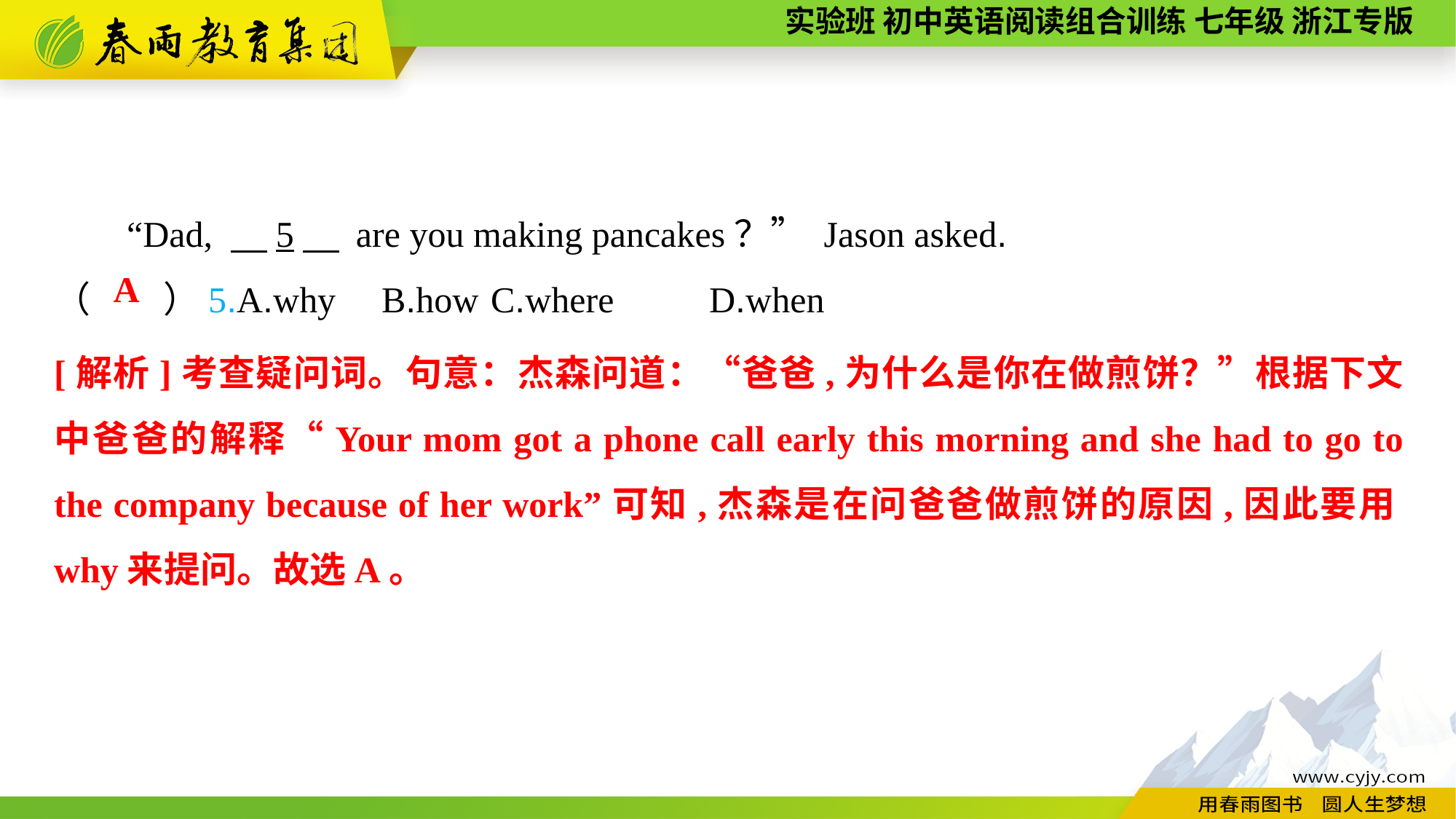

“Dad, 　5　 are you making pancakes？” Jason asked.
（　　）5.A.why	B.how	C.where	D.when
A
[解析]考查疑问词。句意：杰森问道：“爸爸,为什么是你在做煎饼？”根据下文中爸爸的解释“Your mom got a phone call early this morning and she had to go to the company because of her work”可知,杰森是在问爸爸做煎饼的原因,因此要用why来提问。故选A。